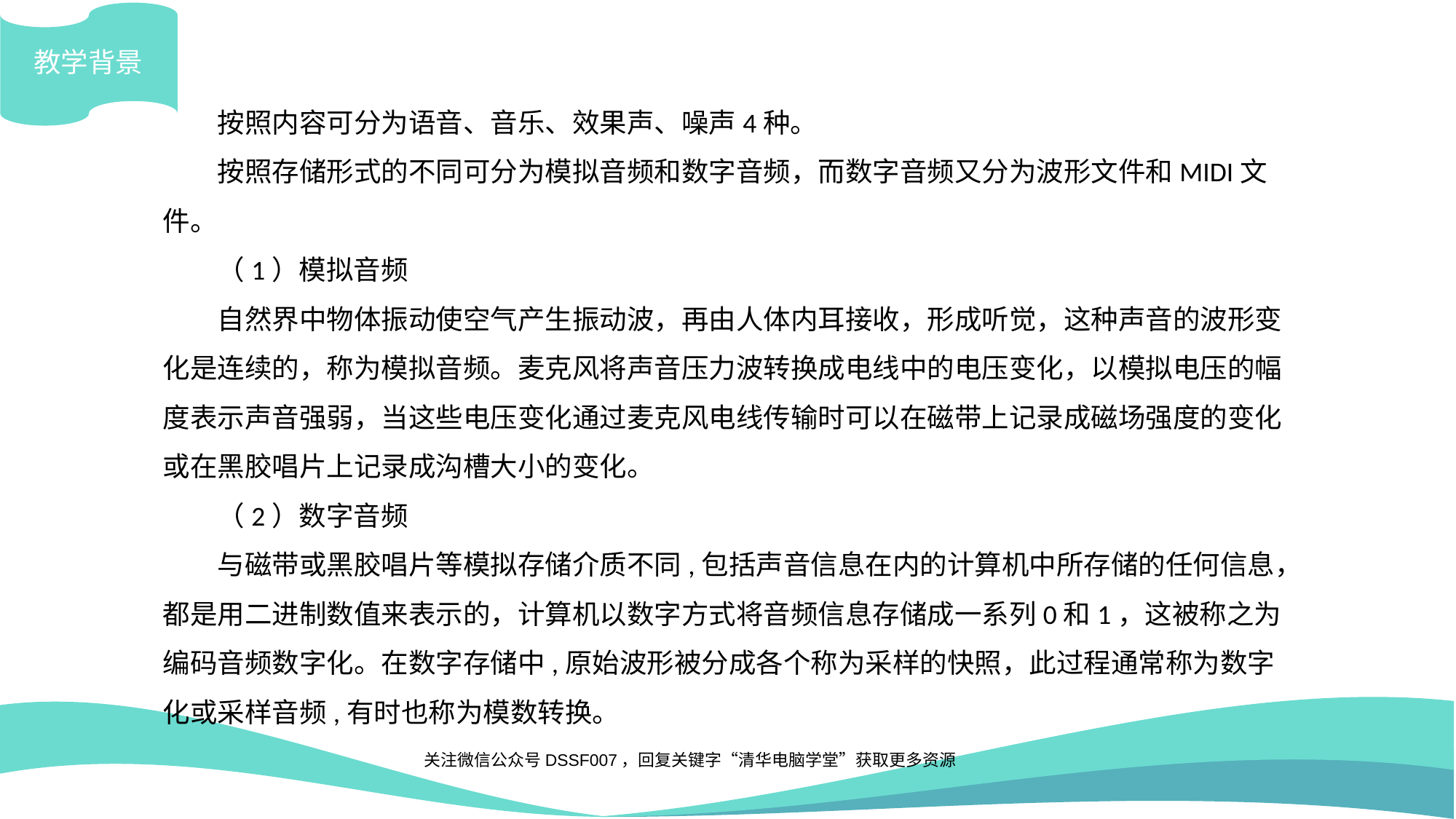

教学背景
按照内容可分为语音、音乐、效果声、噪声4种。
按照存储形式的不同可分为模拟音频和数字音频，而数字音频又分为波形文件和MIDI文件。
（1）模拟音频
自然界中物体振动使空气产生振动波，再由人体内耳接收，形成听觉，这种声音的波形变化是连续的，称为模拟音频。麦克风将声音压力波转换成电线中的电压变化，以模拟电压的幅度表示声音强弱，当这些电压变化通过麦克风电线传输时可以在磁带上记录成磁场强度的变化或在黑胶唱片上记录成沟槽大小的变化。
（2）数字音频
与磁带或黑胶唱片等模拟存储介质不同,包括声音信息在内的计算机中所存储的任何信息，都是用二进制数值来表示的，计算机以数字方式将音频信息存储成一系列0和1，这被称之为编码音频数字化。在数字存储中,原始波形被分成各个称为采样的快照，此过程通常称为数字化或采样音频,有时也称为模数转换。